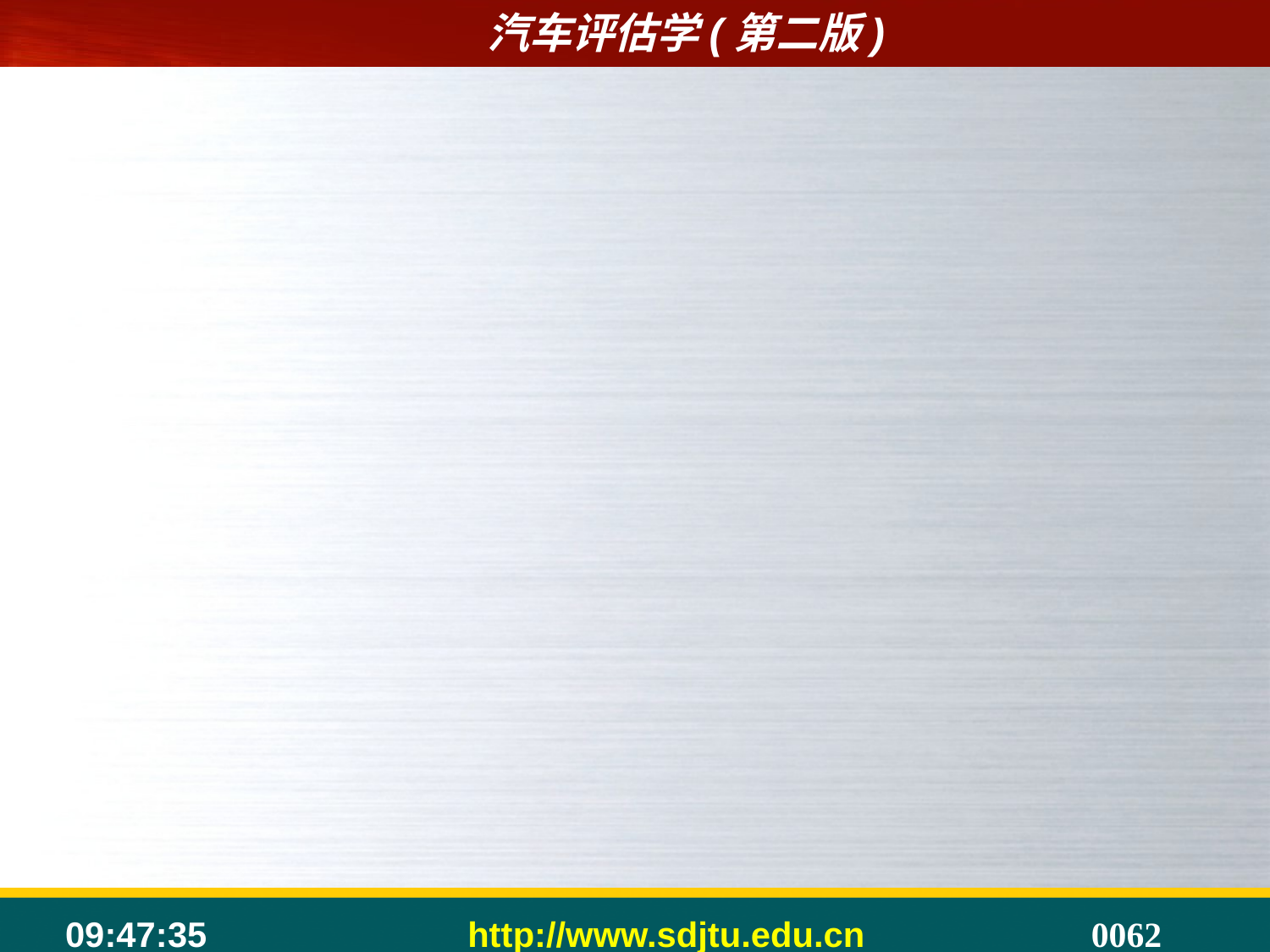

3）若汽缸压力检测结果偏低，可向该火花塞孔内注入20~30ml润滑油，然后重新检测。若第二次检测结果比第一次高，接近标准压力，表明由于汽缸、活塞环、活塞磨损严重或活塞环对口、卡死、断裂或缸壁拉伤等原因而导致汽缸密封性不良；若第二次检测结果与第一次近似，表明汽缸密封性不良的原因在于进、排气门或汽缸衬垫密封性不好。
	4）如果一缸或数缸压力偏高，汽车行驶中又出现过热或爆燃现象，表明积炭过多或经过大修后缸径增大而改变了压缩比。
	3.3.2汽车燃油经济性检测
	汽车的燃油经济性一般采用燃油消耗量试验来评定的。
	1.汽车燃油经济性路试检测
	汽车在路试条件下燃料消耗量的试验方法如下：
	(1)试验规范。GB／T12534-1990《汽车道路试验方法通则》。
	(2)试验车辆载荷。除有特殊规定外，轿车为规定载荷的一半，试验时取整数；城市客车为总质量的65％；其他车辆为满载，乘员质量及其装载要求按GB／T12534-1990《汽车道路试验方法通则》规定。